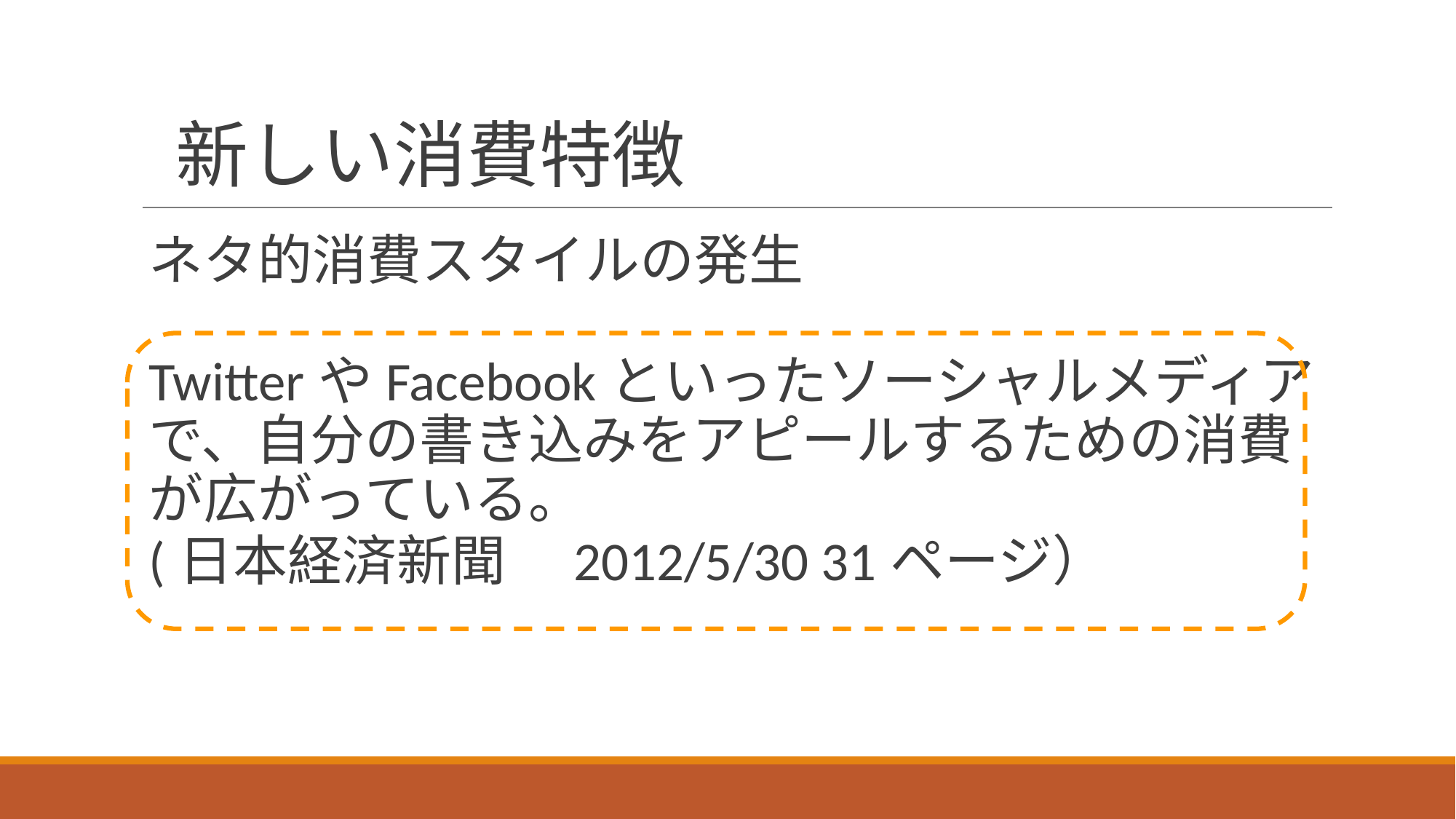

# 新しい消費特徴
ネタ的消費スタイルの発生

TwitterやFacebookといったソーシャルメディアで、自分の書き込みをアピールするための消費が広がっている。
(日本経済新聞　2012/5/30 31ページ）